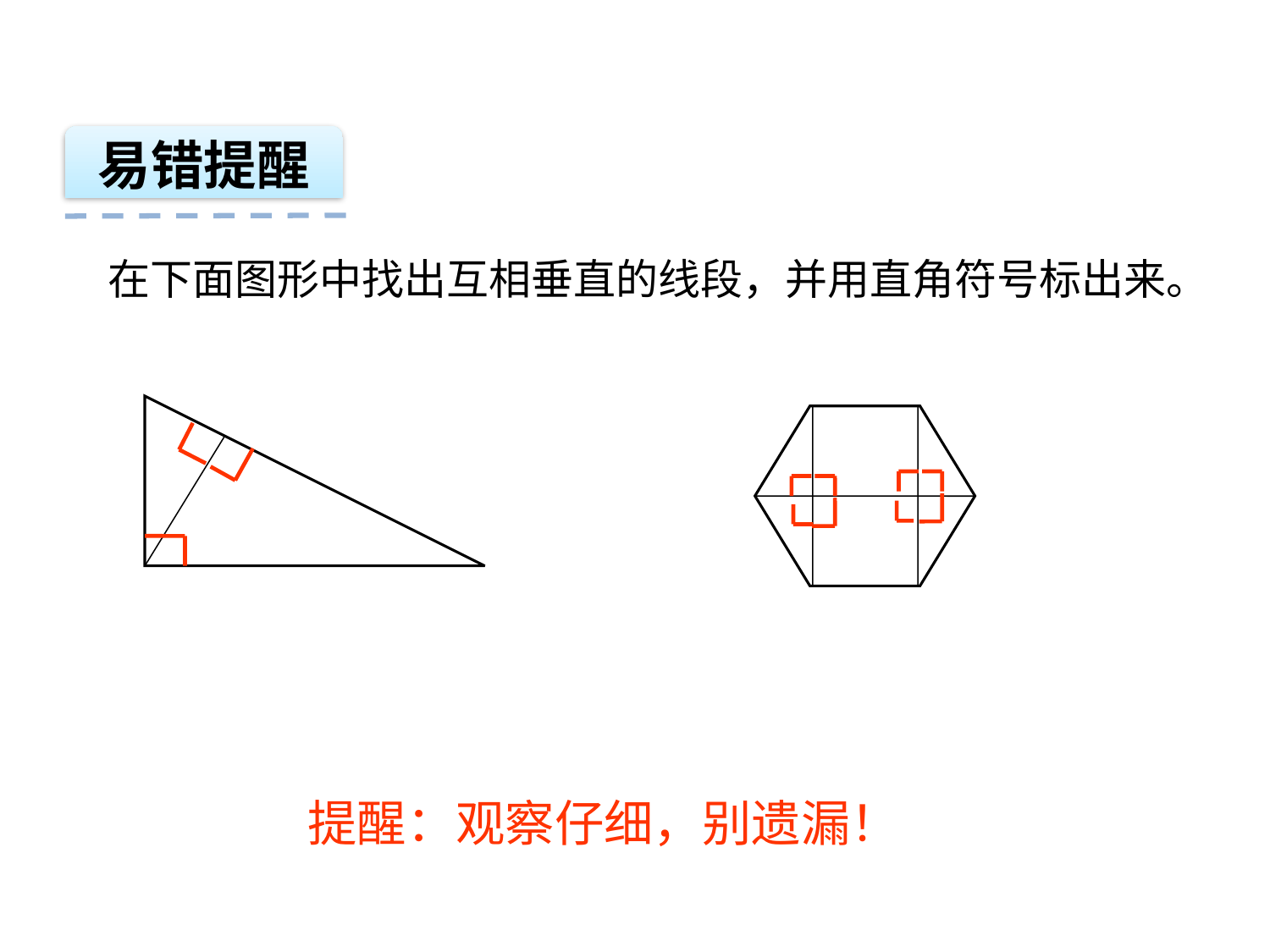

易错提醒
在下面图形中找出互相垂直的线段，并用直角符号标出来。

提醒：观察仔细，别遗漏！